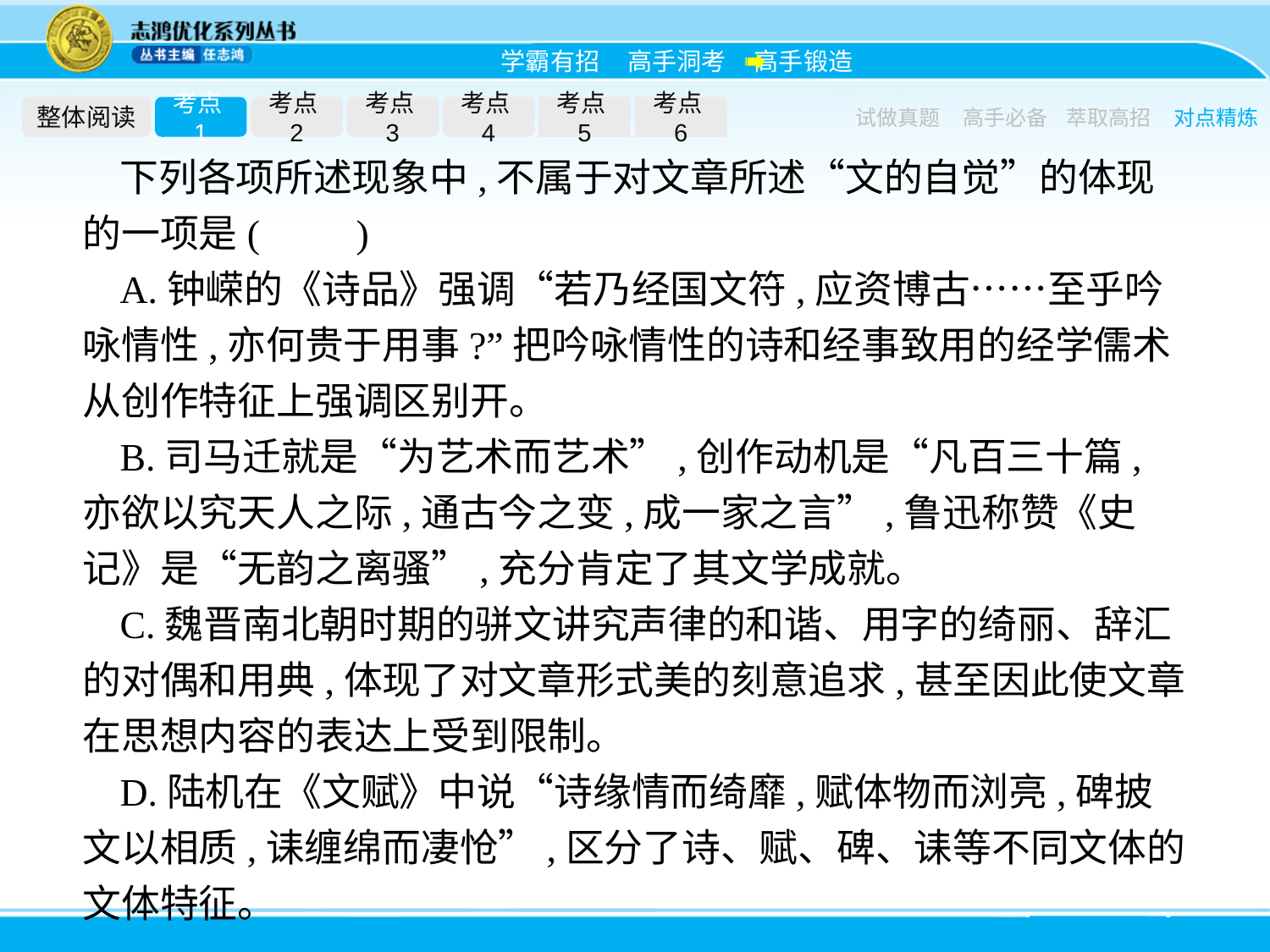

整体阅读
考点1
考点2
考点3
考点4
考点5
考点6
试做真题
高手必备
萃取高招
对点精炼
下列各项所述现象中,不属于对文章所述“文的自觉”的体现的一项是(　　)
A.钟嵘的《诗品》强调“若乃经国文符,应资博古……至乎吟咏情性,亦何贵于用事?”把吟咏情性的诗和经事致用的经学儒术从创作特征上强调区别开。
B.司马迁就是“为艺术而艺术”,创作动机是“凡百三十篇,亦欲以究天人之际,通古今之变,成一家之言”,鲁迅称赞《史记》是“无韵之离骚”,充分肯定了其文学成就。
C.魏晋南北朝时期的骈文讲究声律的和谐、用字的绮丽、辞汇的对偶和用典,体现了对文章形式美的刻意追求,甚至因此使文章在思想内容的表达上受到限制。
D.陆机在《文赋》中说“诗缘情而绮靡,赋体物而浏亮,碑披文以相质,诔缠绵而凄怆”,区分了诗、赋、碑、诔等不同文体的文体特征。